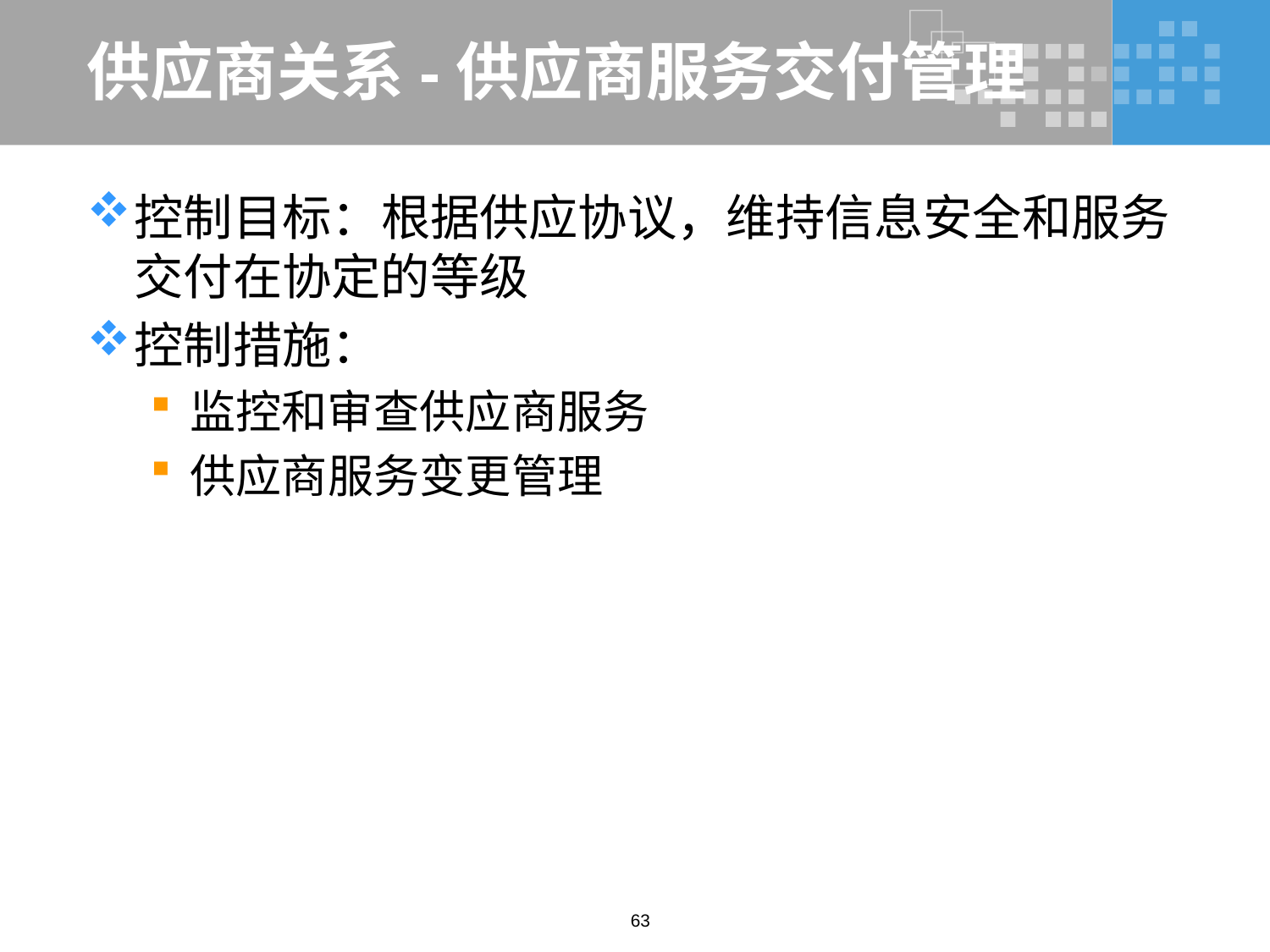

# 供应商关系-供应商服务交付管理
控制目标：根据供应协议，维持信息安全和服务交付在协定的等级
控制措施：
监控和审查供应商服务
供应商服务变更管理

63